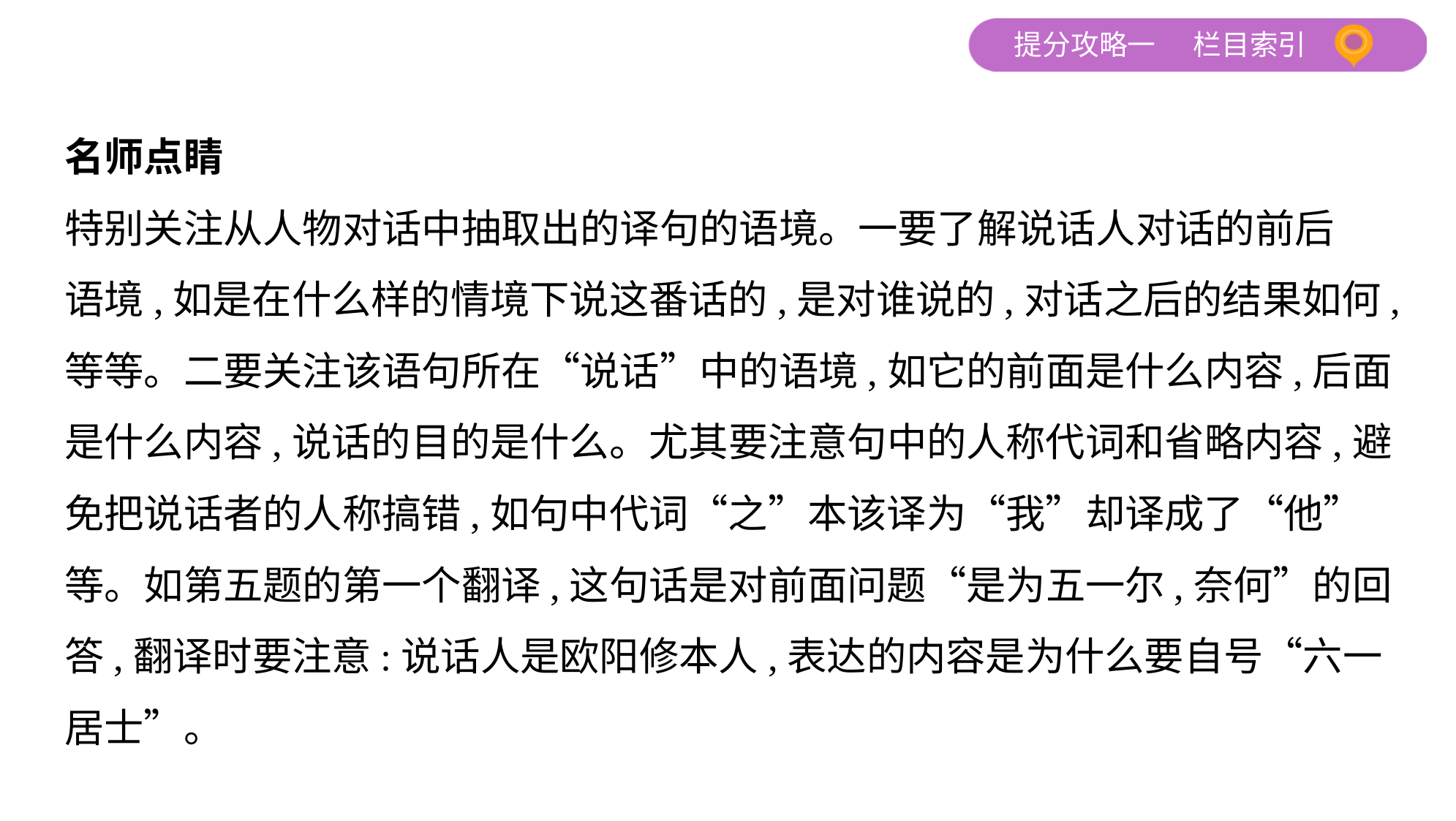

名师点睛
特别关注从人物对话中抽取出的译句的语境。一要了解说话人对话的前后
语境,如是在什么样的情境下说这番话的,是对谁说的,对话之后的结果如何,
等等。二要关注该语句所在“说话”中的语境,如它的前面是什么内容,后面
是什么内容,说话的目的是什么。尤其要注意句中的人称代词和省略内容,避
免把说话者的人称搞错,如句中代词“之”本该译为“我”却译成了“他”
等。如第五题的第一个翻译,这句话是对前面问题“是为五一尔,奈何”的回
答,翻译时要注意:说话人是欧阳修本人,表达的内容是为什么要自号“六一
居士”。